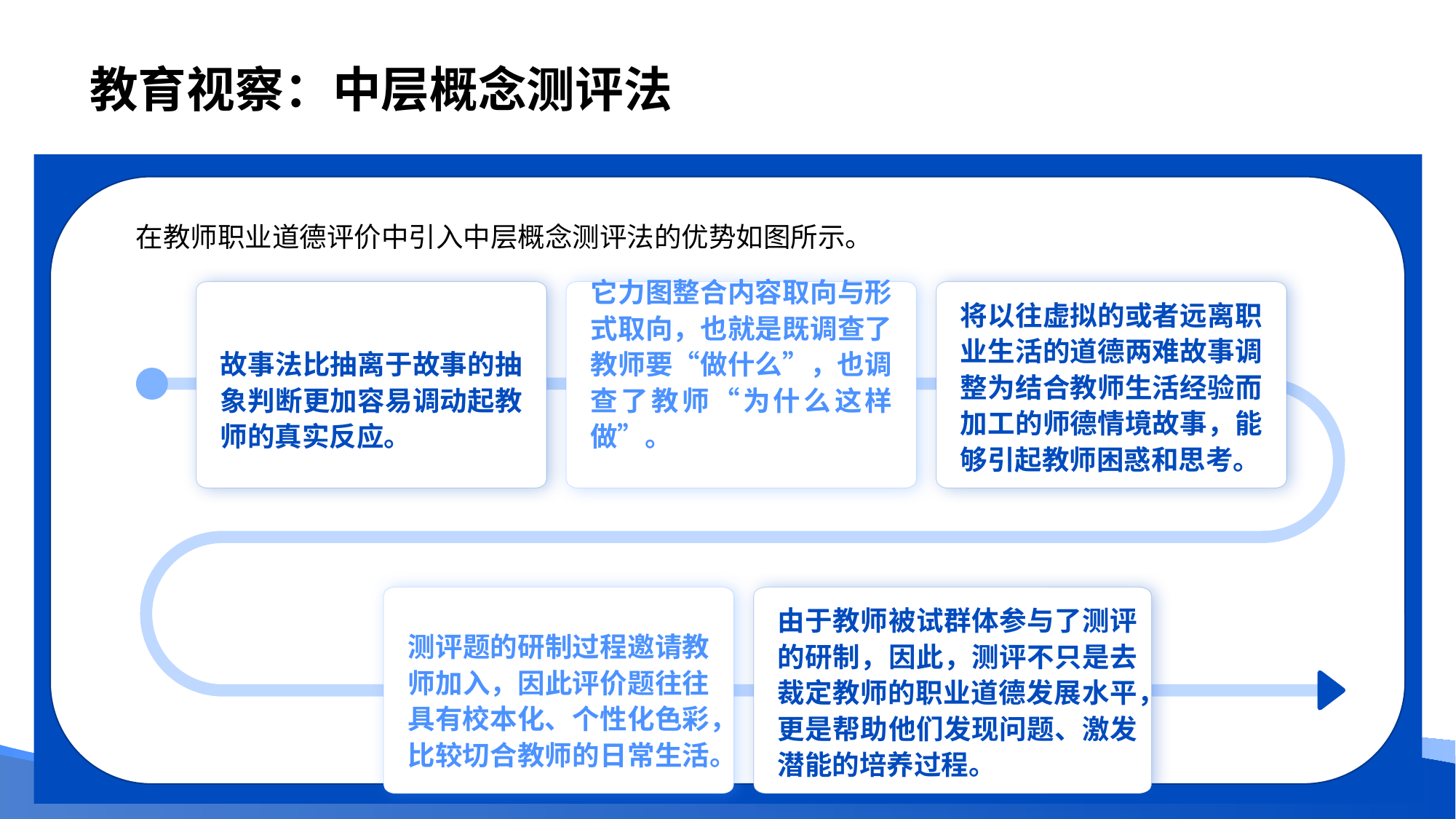

# 教育视察：中层概念测评法

在教师职业道德评价中引入中层概念测评法的优势如图所示。

故事法比抽离于故事的抽象判断更加容易调动起教师的真实反应。
它力图整合内容取向与形式取向，也就是既调查了教师要“做什么”，也调查了教师“为什么这样做”。
将以往虚拟的或者远离职业生活的道德两难故事调整为结合教师生活经验而加工的师德情境故事，能够引起教师困惑和思考。

测评题的研制过程邀请教师加入，因此评价题往往具有校本化、个性化色彩，比较切合教师的日常生活。
由于教师被试群体参与了测评的研制，因此，测评不只是去裁定教师的职业道德发展水平，更是帮助他们发现问题、激发潜能的培养过程。